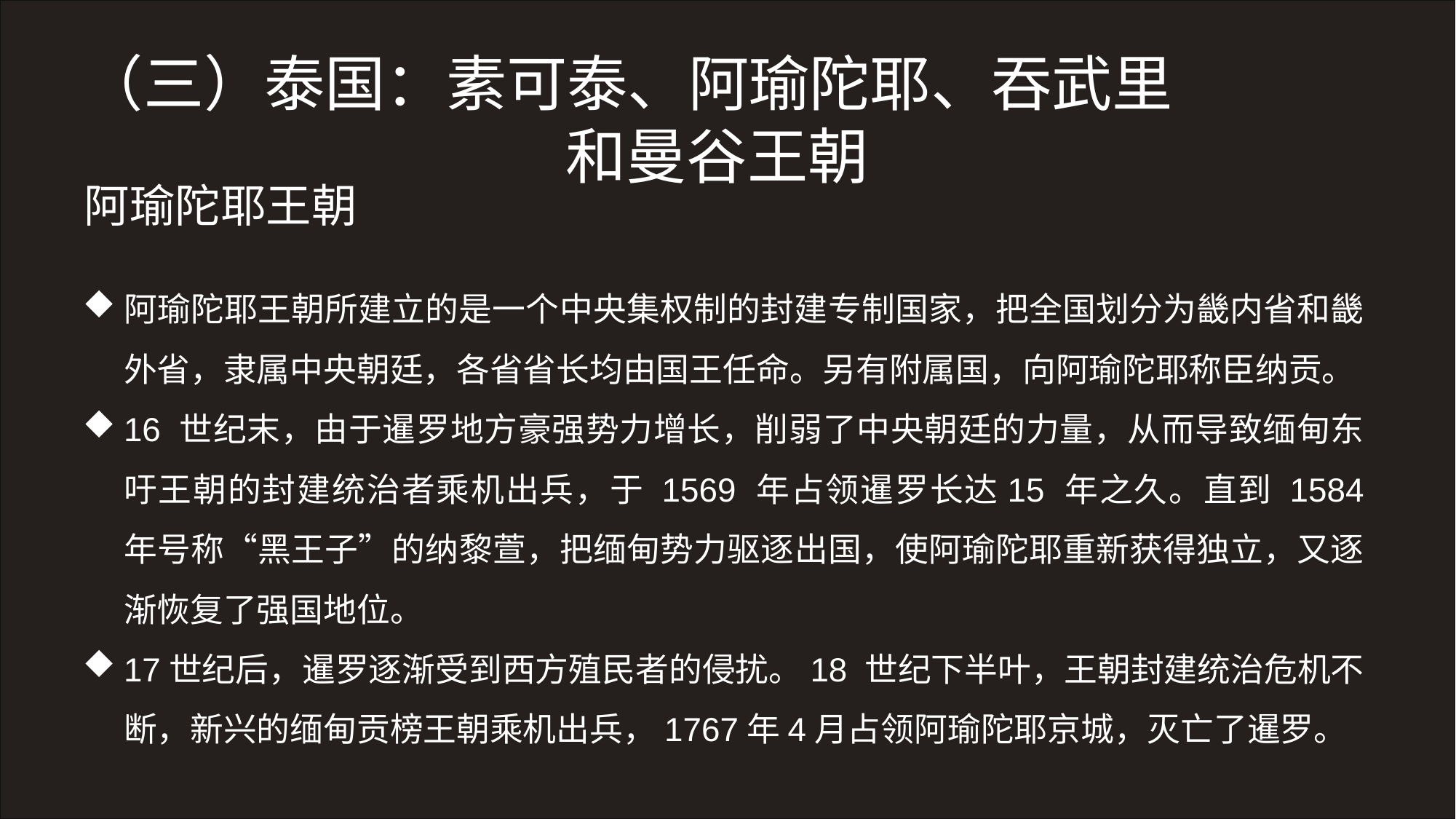

（三）泰国：素可泰、阿瑜陀耶、吞武里
和曼谷王朝

阿瑜陀耶王朝
阿瑜陀耶王朝所建立的是一个中央集权制的封建专制国家，把全国划分为畿内省和畿外省，隶属中央朝廷，各省省长均由国王任命。另有附属国，向阿瑜陀耶称臣纳贡。
16 世纪末，由于暹罗地方豪强势力增长，削弱了中央朝廷的力量，从而导致缅甸东吁王朝的封建统治者乘机出兵，于 1569 年占领暹罗长达15 年之久。直到 1584 年号称“黑王子”的纳黎萱，把缅甸势力驱逐出国，使阿瑜陀耶重新获得独立，又逐渐恢复了强国地位。
17世纪后，暹罗逐渐受到西方殖民者的侵扰。18 世纪下半叶，王朝封建统治危机不断，新兴的缅甸贡榜王朝乘机出兵，1767年4月占领阿瑜陀耶京城，灭亡了暹罗。